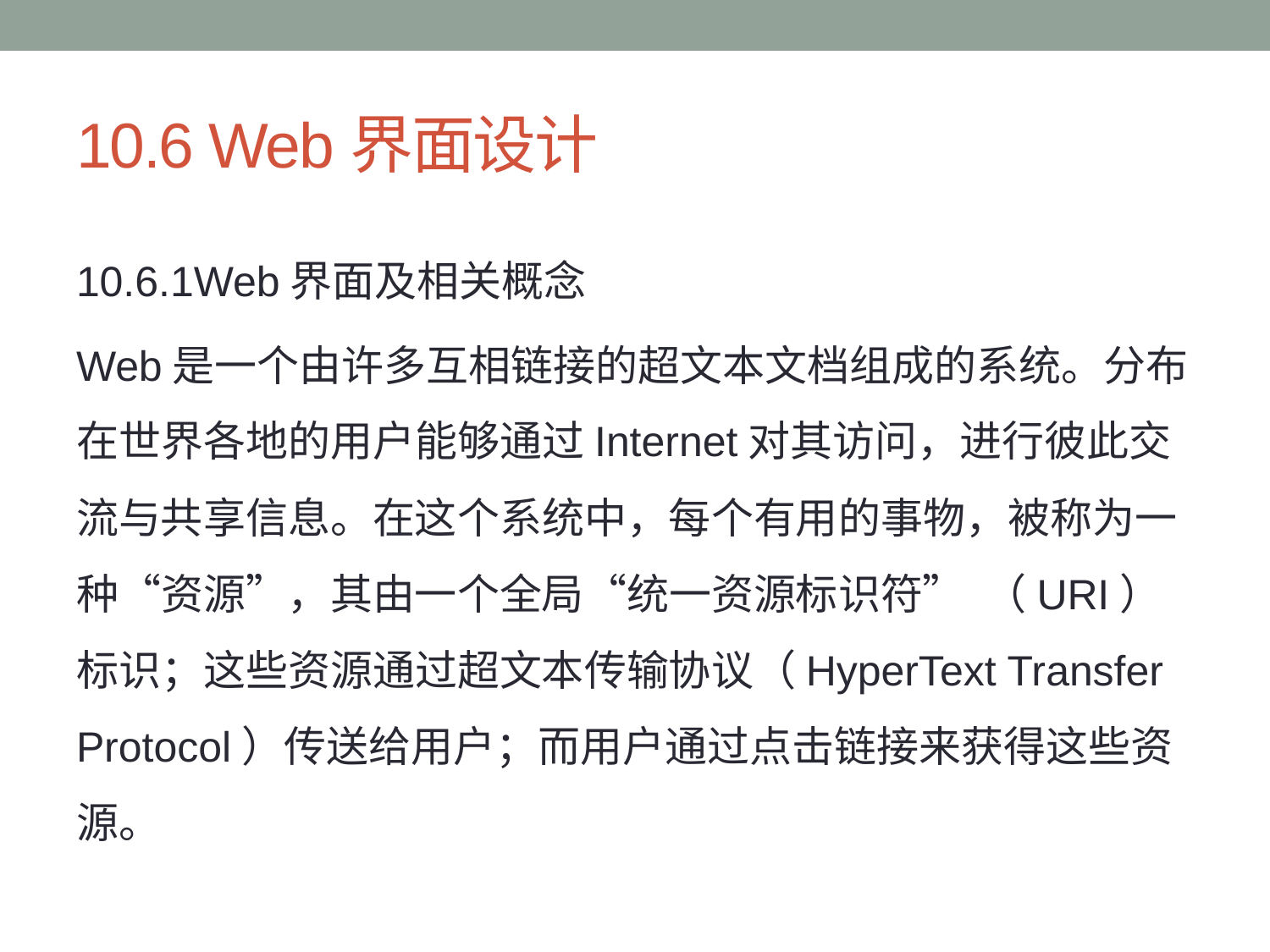

# 10.6 Web界面设计
10.6.1Web界面及相关概念
Web是一个由许多互相链接的超文本文档组成的系统。分布在世界各地的用户能够通过Internet对其访问，进行彼此交流与共享信息。在这个系统中，每个有用的事物，被称为一种“资源”，其由一个全局“统一资源标识符”  （URI）标识；这些资源通过超文本传输协议（HyperText Transfer Protocol）传送给用户；而用户通过点击链接来获得这些资源。